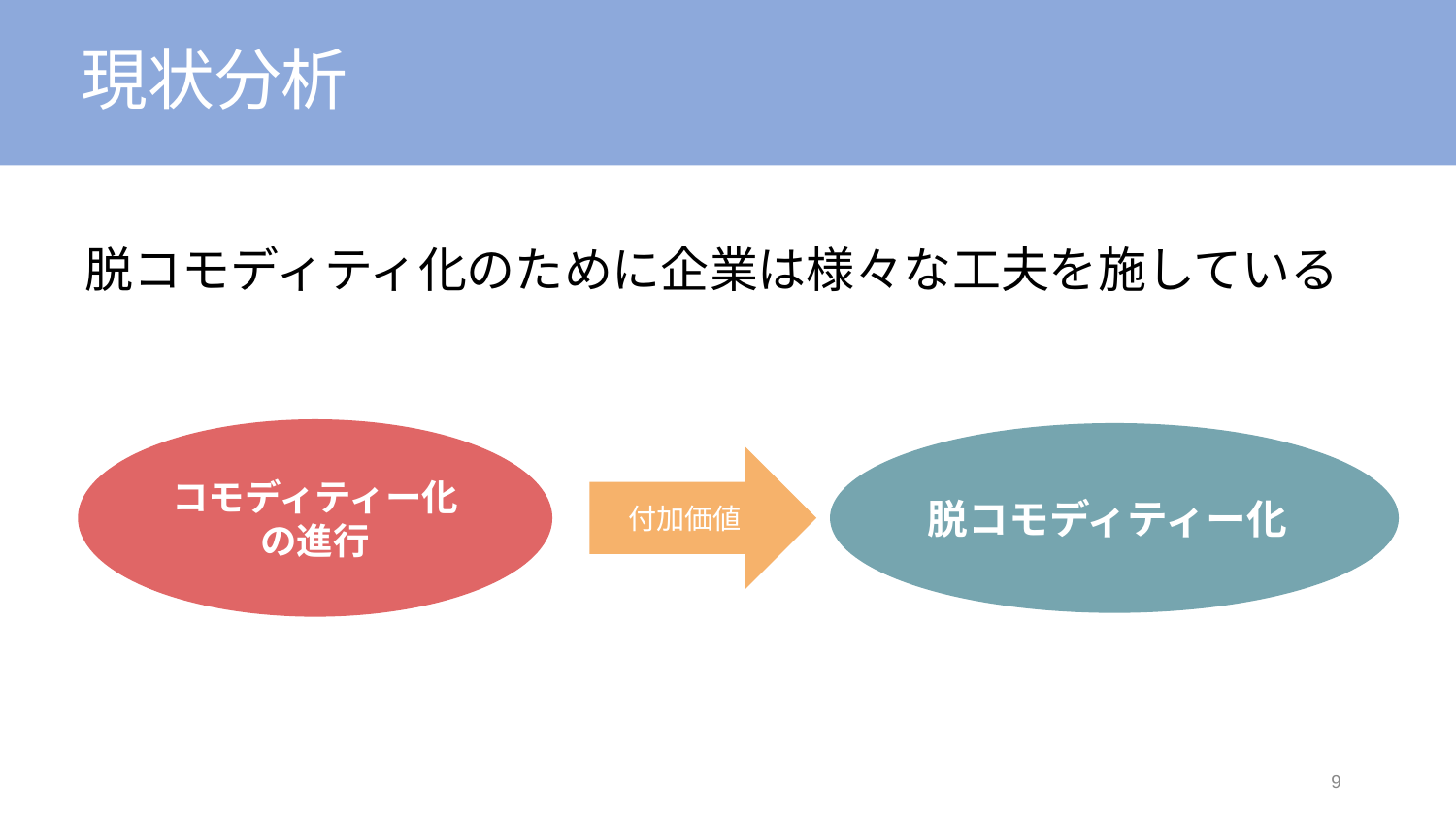

# 現状分析
脱コモディティ化のために企業は様々な工夫を施している
コモディティー化の進行
脱コモディティー化
付加価値
9